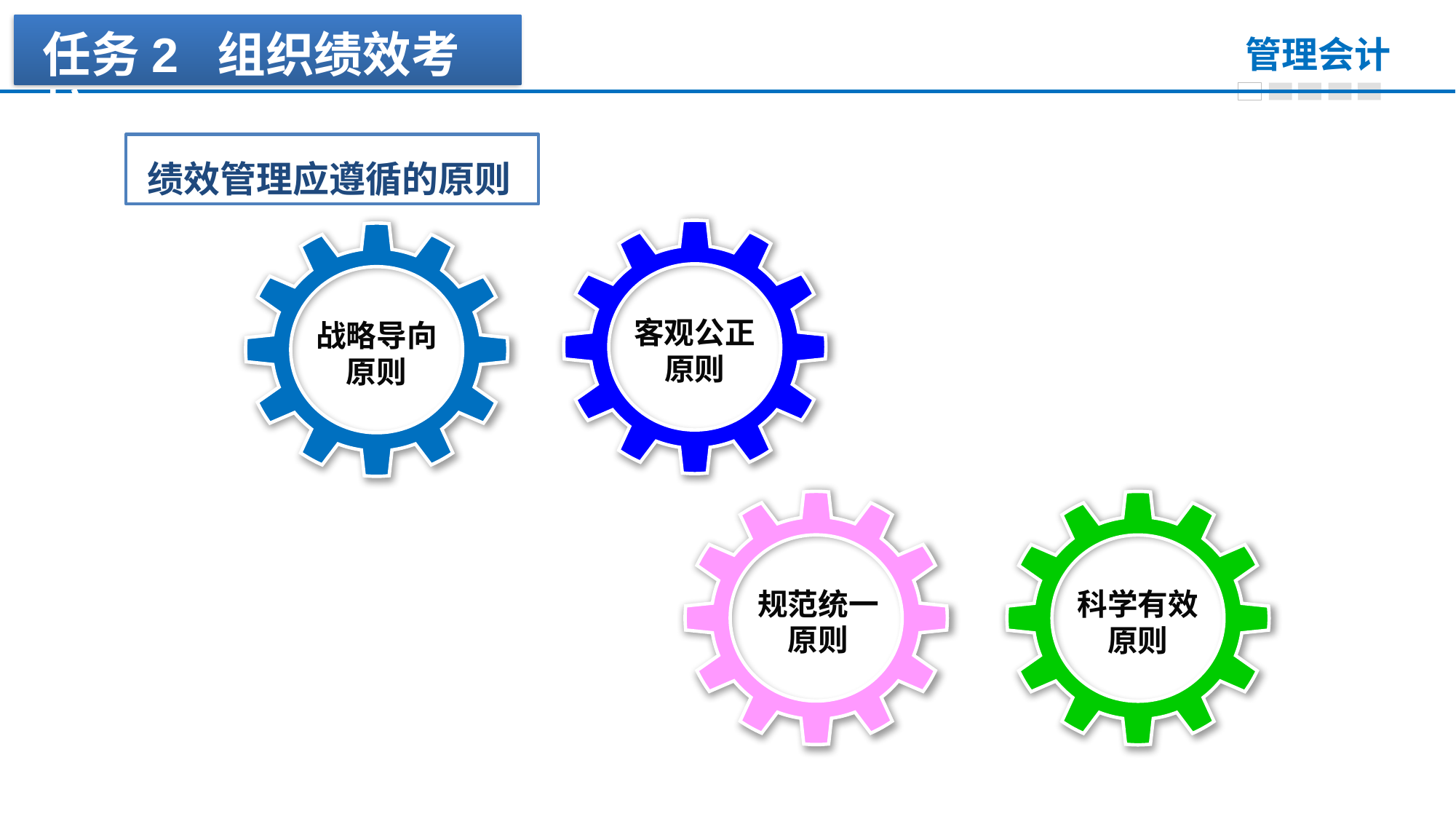

任务2  组织绩效考核
绩效管理应遵循的原则

客观公正原则

战略导向原则

规范统一原则

科学有效原则